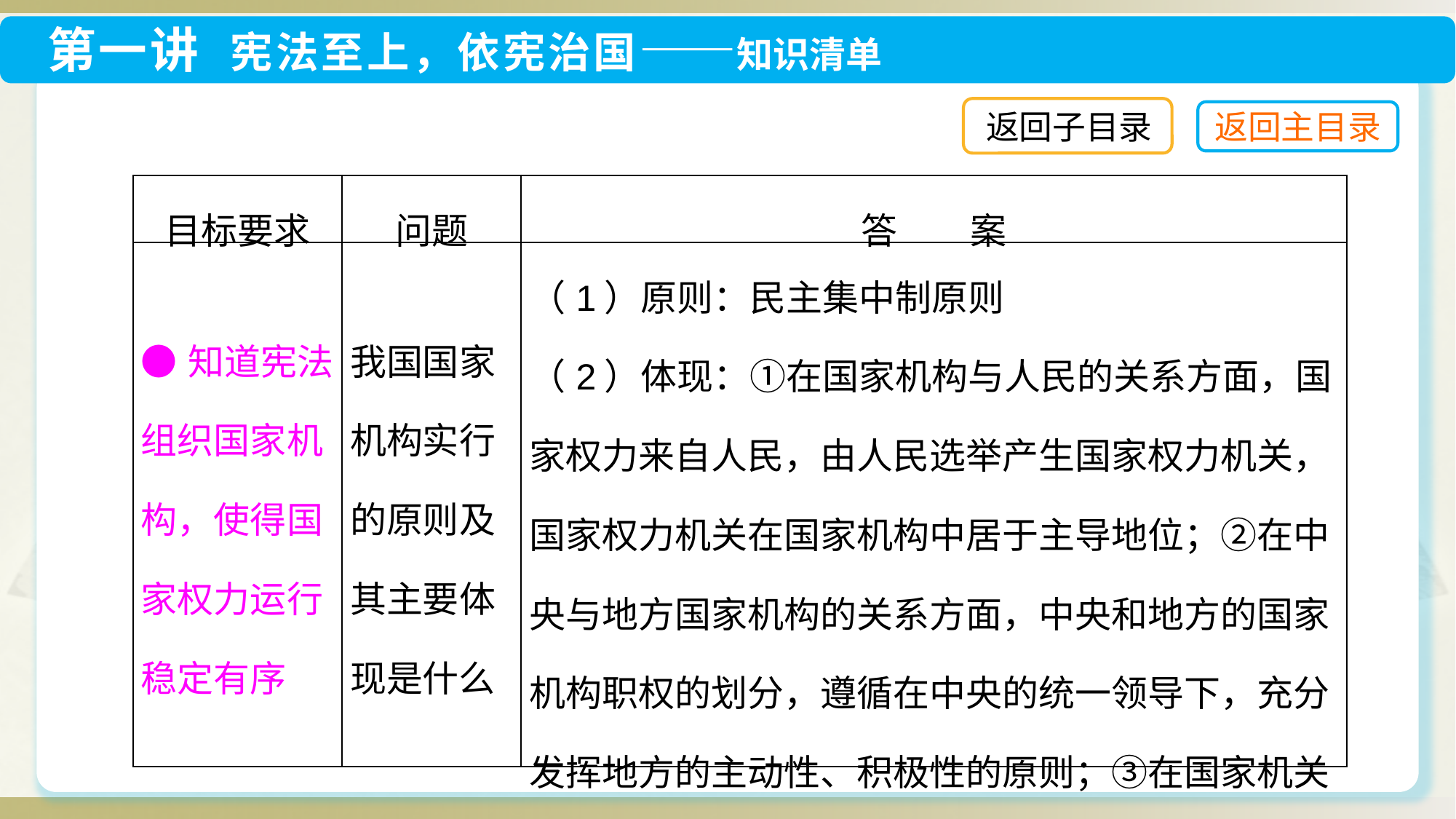

返回子目录
| 目标要求 | 问题 | 答　　案 |
| --- | --- | --- |
| ●知道宪法组织国家机构，使得国家权力运行稳定有序 | 我国国家机构实行的原则及其主要体现是什么 | （1）原则：民主集中制原则 （2）体现：①在国家机构与人民的关系方面，国家权力来自人民，由人民选举产生国家权力机关，国家权力机关在国家机构中居于主导地位；②在中央与地方国家机构的关系方面，中央和地方的国家机构职权的划分，遵循在中央的统一领导下，充分发挥地方的主动性、积极性的原则；③在国家机关内部作出决策、决定时，实行民主集中制 |